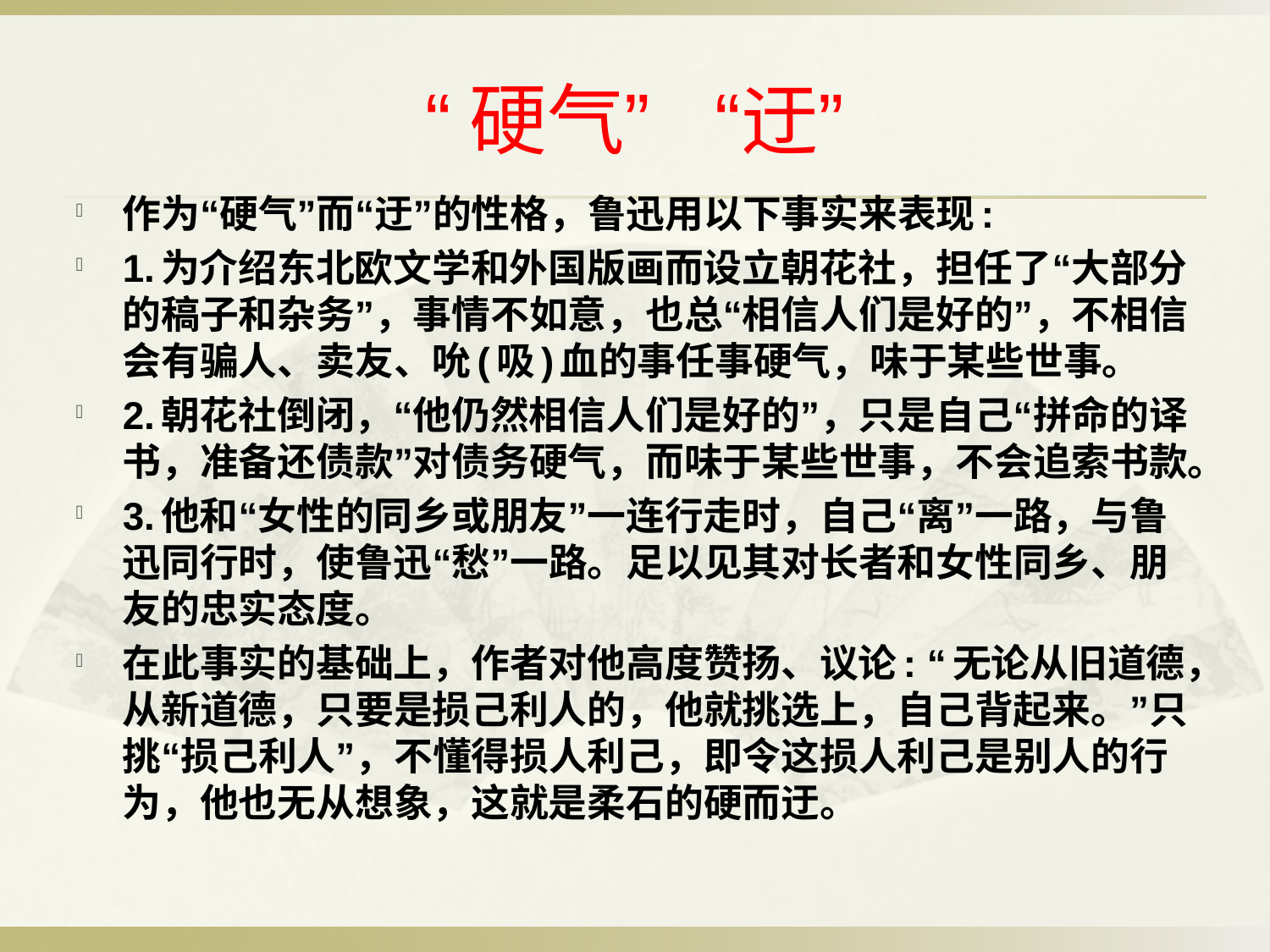

# “硬气”   “迂”
作为“硬气”而“迂”的性格，鲁迅用以下事实来表现:
1.为介绍东北欧文学和外国版画而设立朝花社，担任了“大部分的稿子和杂务”，事情不如意，也总“相信人们是好的”，不相信会有骗人、卖友、吮(吸)血的事任事硬气，味于某些世事。
2.朝花社倒闭，“他仍然相信人们是好的”，只是自己“拼命的译书，准备还债款”对债务硬气，而味于某些世事，不会追索书款。
3.他和“女性的同乡或朋友”一连行走时，自己“离”一路，与鲁迅同行时，使鲁迅“愁”一路。足以见其对长者和女性同乡、朋友的忠实态度。
在此事实的基础上，作者对他高度赞扬、议论: “无论从旧道德，从新道德，只要是损己利人的，他就挑选上，自己背起来。”只挑“损己利人”，不懂得损人利己，即令这损人利己是别人的行为，他也无从想象，这就是柔石的硬而迂。